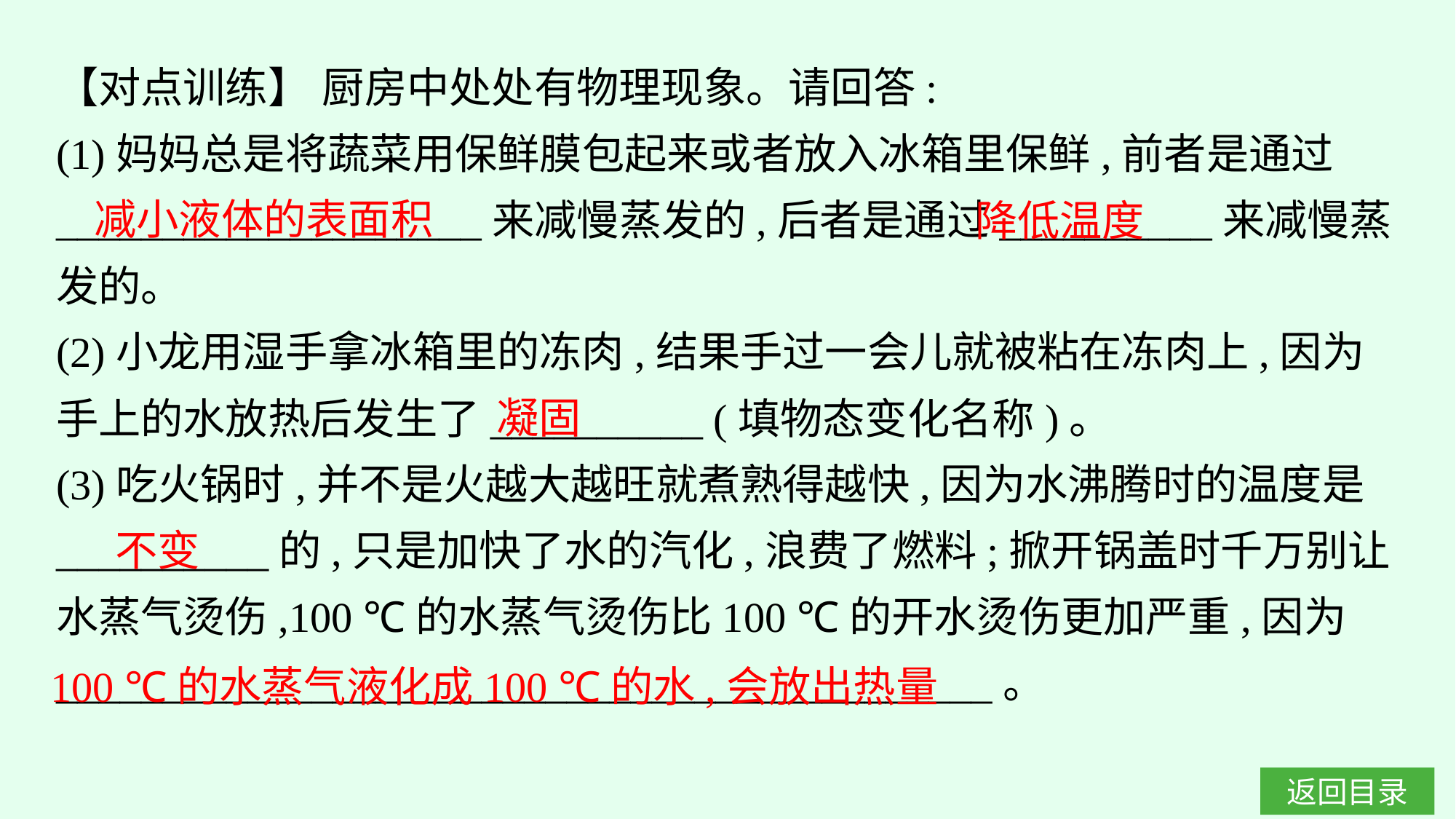

【对点训练】 厨房中处处有物理现象。请回答:
(1)妈妈总是将蔬菜用保鲜膜包起来或者放入冰箱里保鲜,前者是通过____________________来减慢蒸发的,后者是通过__________来减慢蒸发的。
(2)小龙用湿手拿冰箱里的冻肉,结果手过一会儿就被粘在冻肉上,因为手上的水放热后发生了__________ (填物态变化名称)。
(3)吃火锅时,并不是火越大越旺就煮熟得越快,因为水沸腾时的温度是__________的,只是加快了水的汽化,浪费了燃料;掀开锅盖时千万别让水蒸气烫伤,100 ℃的水蒸气烫伤比100 ℃的开水烫伤更加严重,因为____________________________________________。
减小液体的表面积
降低温度
凝固
不变
100 ℃的水蒸气液化成100 ℃的水,会放出热量